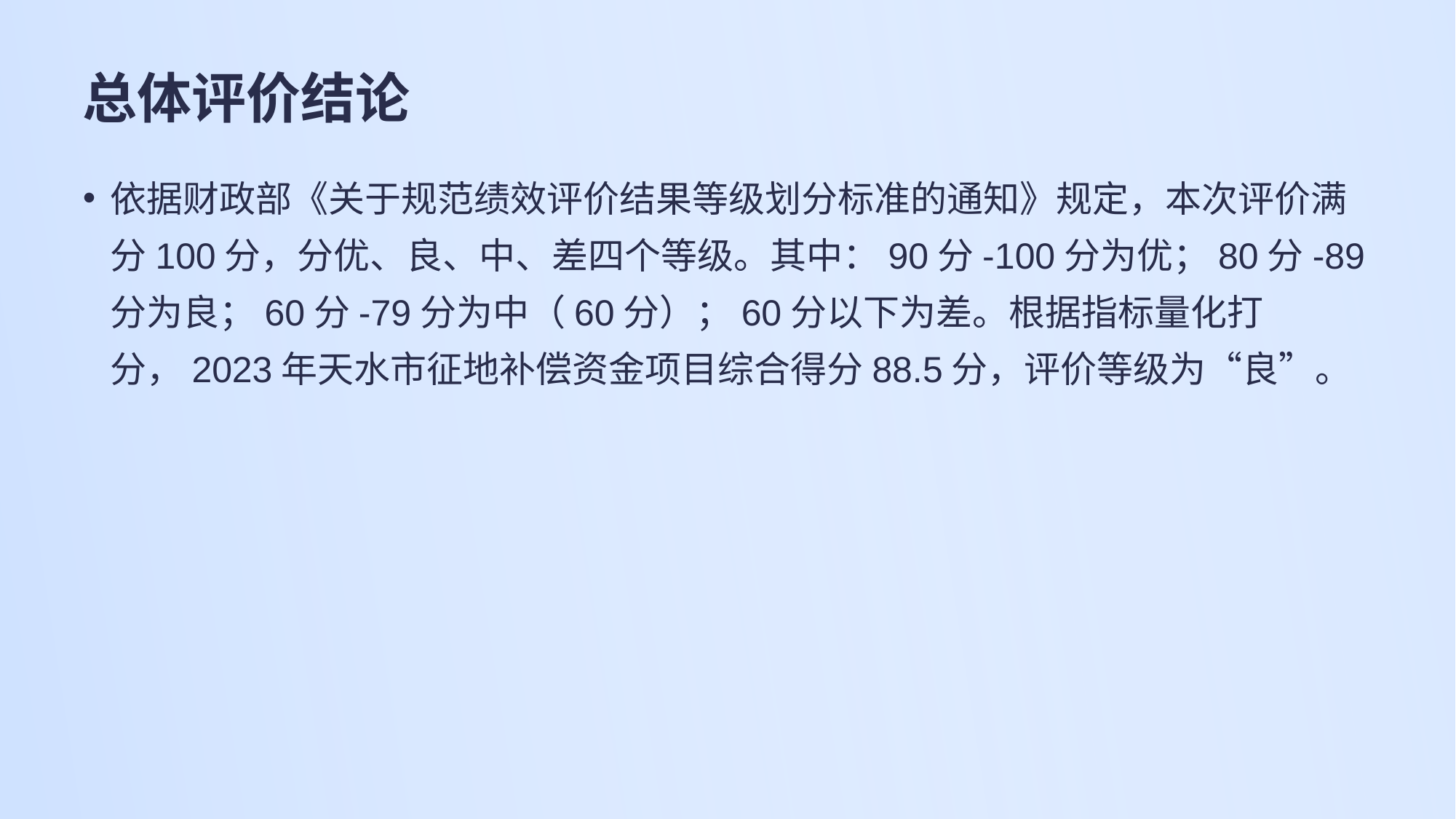

# 总体评价结论
依据财政部《关于规范绩效评价结果等级划分标准的通知》规定，本次评价满分100分，分优、良、中、差四个等级。其中：90分-100分为优；80分-89分为良；60分-79分为中（60分）；60分以下为差。根据指标量化打分，2023年天水市征地补偿资金项目综合得分88.5分，评价等级为“良”。